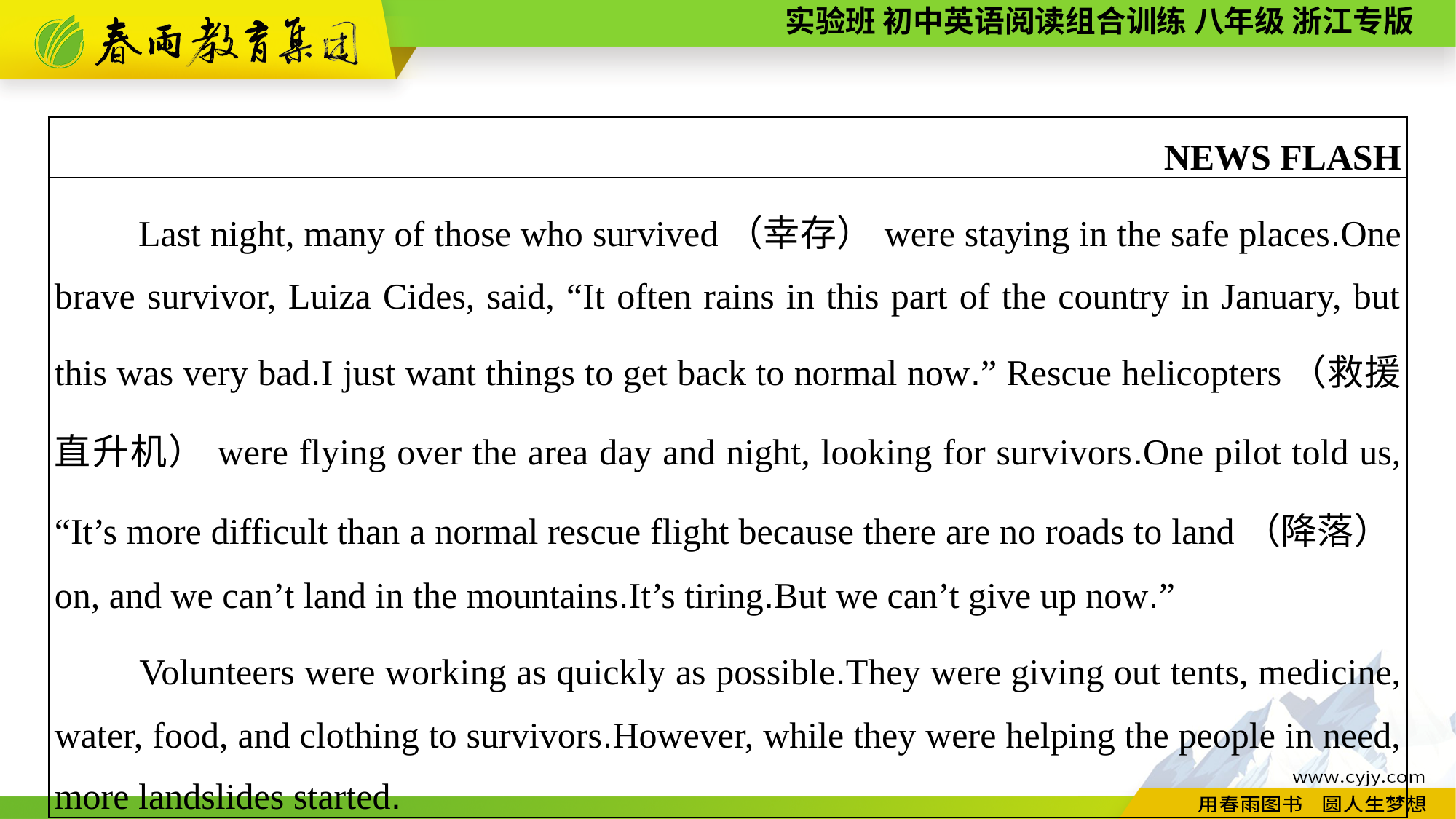

| NEWS FLASH |
| --- |
| Last night, many of those who survived（幸存）were staying in the safe places.One brave survivor, Luiza Cides, said, “It often rains in this part of the country in January, but this was very bad.I just want things to get back to normal now.” Rescue helicopters（救援直升机）were flying over the area day and night, looking for survivors.One pilot told us, “It’s more difficult than a normal rescue flight because there are no roads to land（降落）on, and we can’t land in the mountains.It’s tiring.But we can’t give up now.” 　　Volunteers were working as quickly as possible.They were giving out tents, medicine, water, food, and clothing to survivors.However, while they were helping the people in need, more landslides started. |